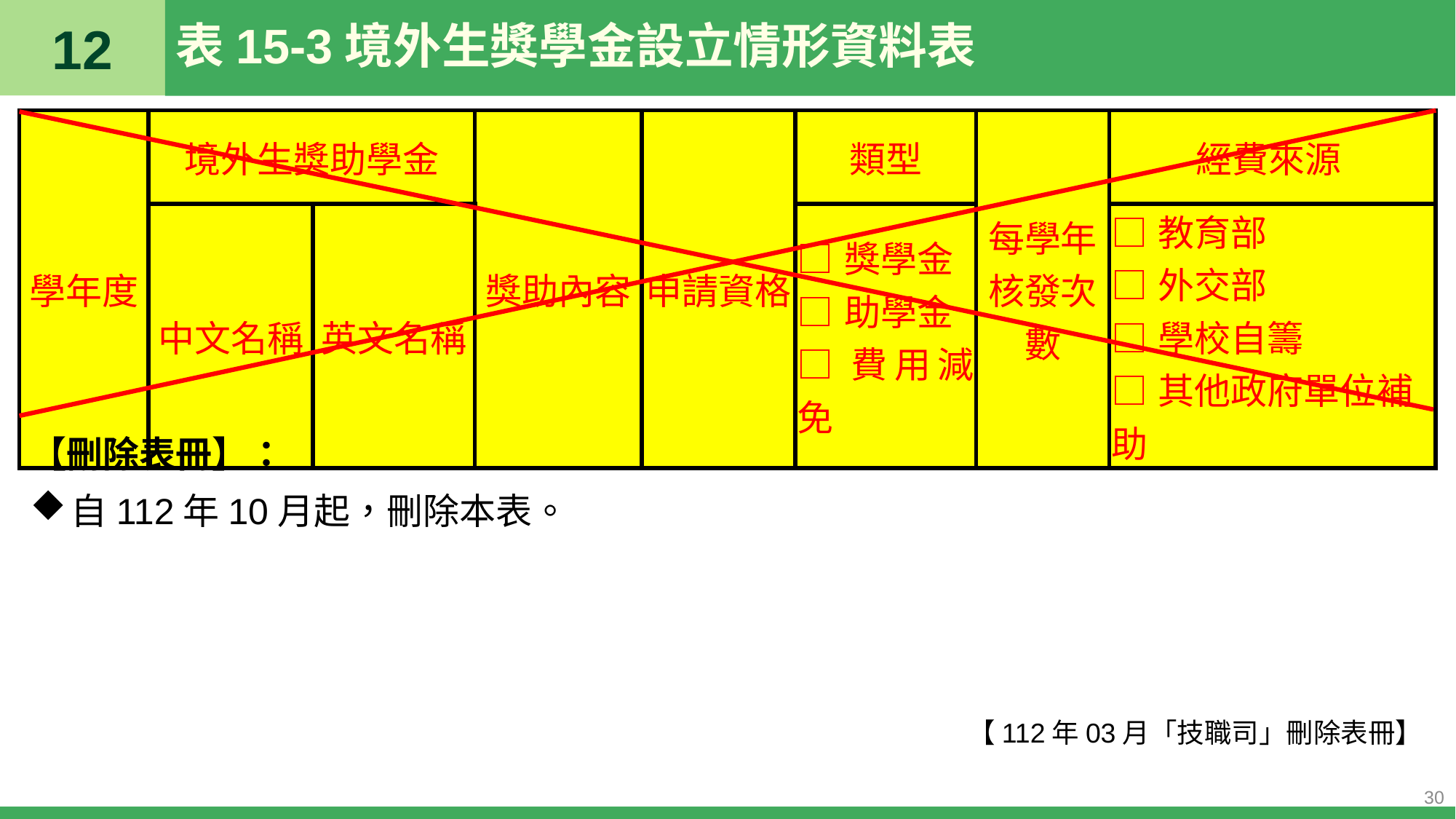

12
# 表15-3境外生獎學金設立情形資料表
| 學年度 | 境外生獎助學金 |  | 獎助內容 | 申請資格 | 類型 | 每學年核發次數 | 經費來源 |
| --- | --- | --- | --- | --- | --- | --- | --- |
|  | 中文名稱 | 英文名稱 |  |  | □獎學金 □助學金 □費用減免 |  | □教育部 □外交部 □學校自籌 □其他政府單位補助 |
【刪除表冊】：
自112年10月起，刪除本表。

【112年03月「技職司」刪除表冊】

30